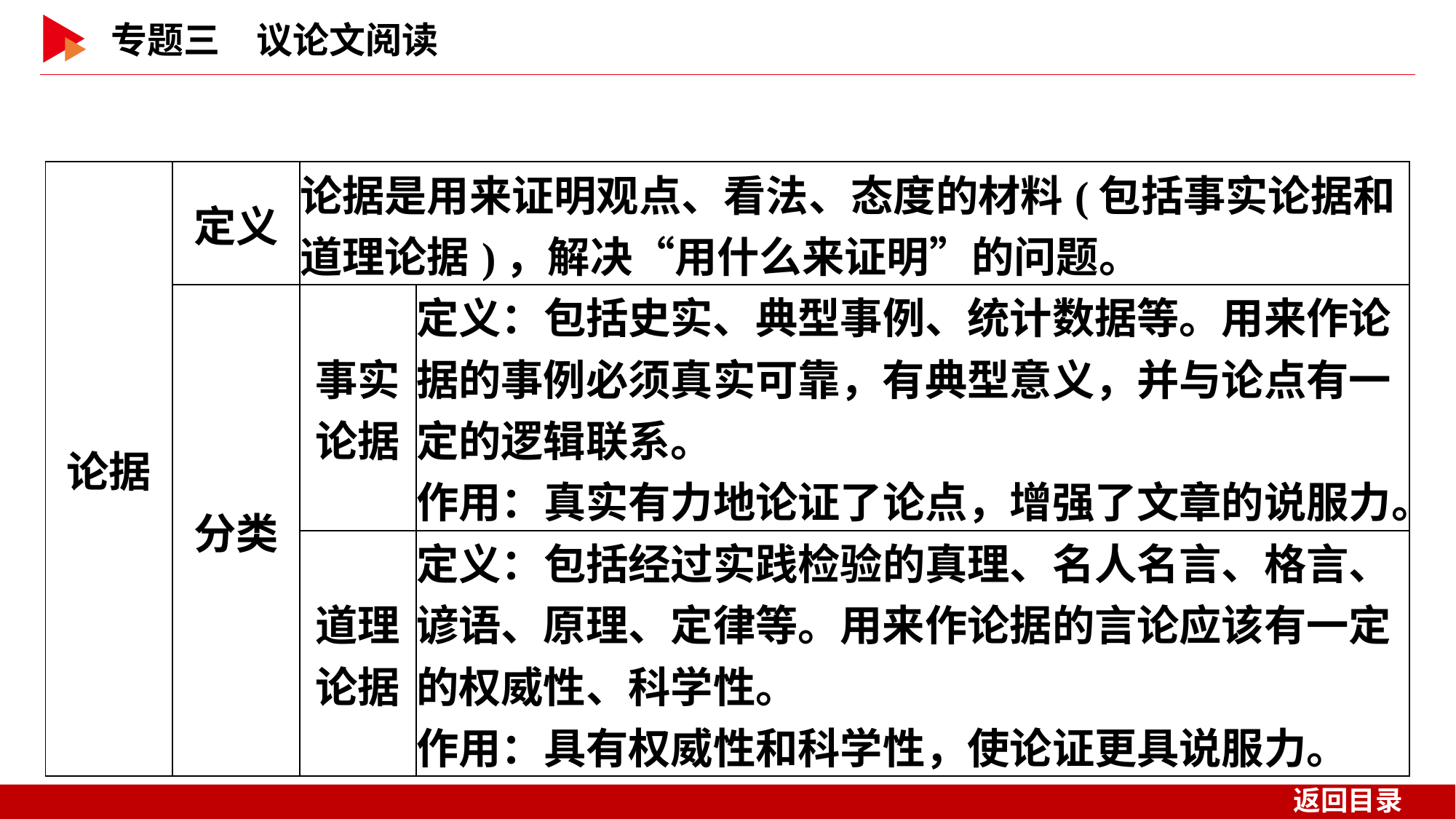

| 论据 | 定义 | 论据是用来证明观点、看法、态度的材料(包括事实论据和道理论据)，解决“用什么来证明”的问题。 |  |  |
| --- | --- | --- | --- | --- |
|  | 分类 | 事实 论据 | 定义：包括史实、典型事例、统计数据等。用来作论据的事例必须真实可靠，有典型意义，并与论点有一定的逻辑联系。 作用：真实有力地论证了论点，增强了文章的说服力。 |  |
|  |  | 道理 论据 | 定义：包括经过实践检验的真理、名人名言、格言、谚语、原理、定律等。用来作论据的言论应该有一定的权威性、科学性。 作用：具有权威性和科学性，使论证更具说服力。 |  |